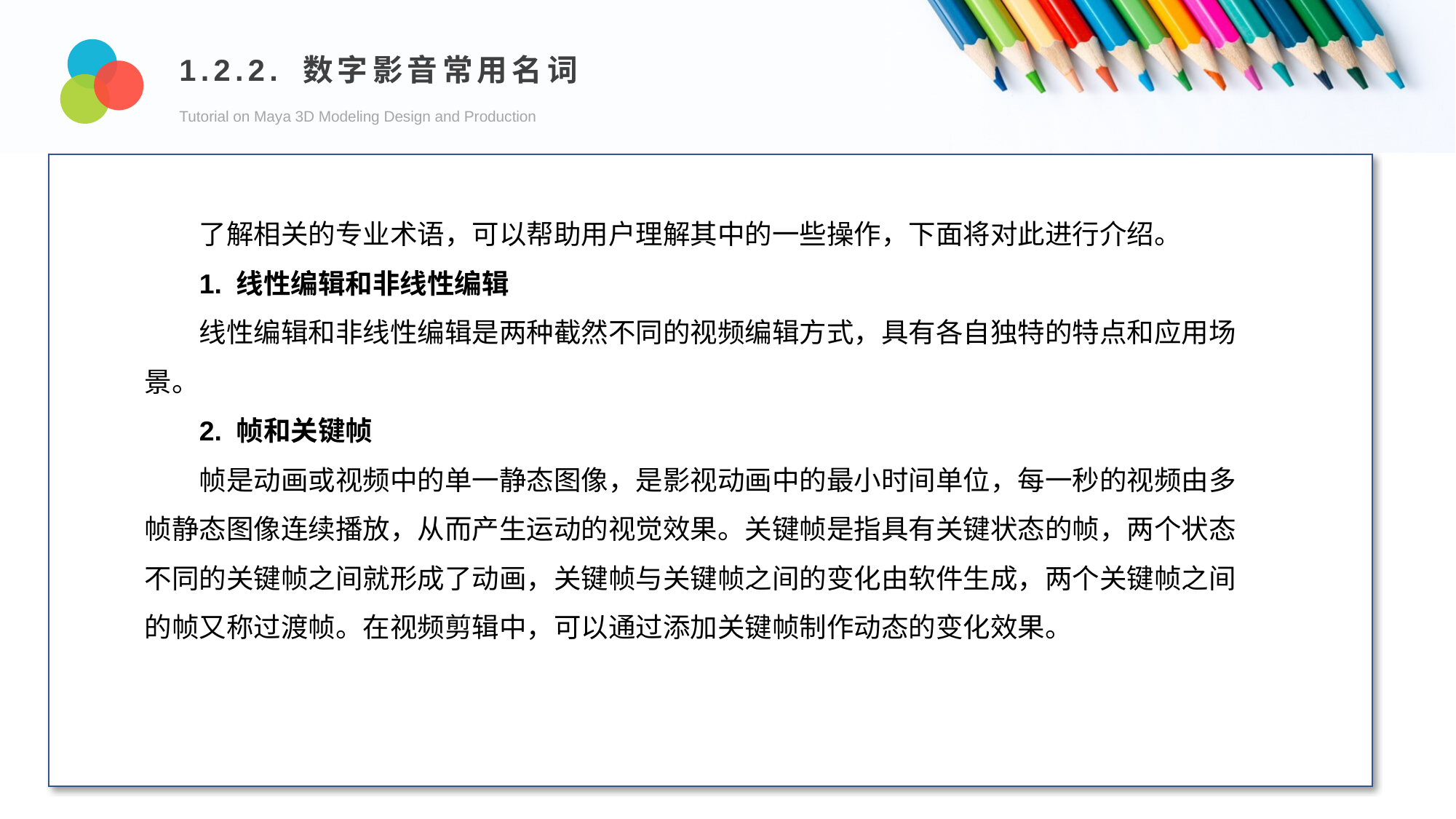

1.2.2. 数字影音常用名词
Tutorial on Maya 3D Modeling Design and Production
Design and Production
了解相关的专业术语，可以帮助用户理解其中的一些操作，下面将对此进行介绍。
1. 线性编辑和非线性编辑
线性编辑和非线性编辑是两种截然不同的视频编辑方式，具有各自独特的特点和应用场景。
2. 帧和关键帧
帧是动画或视频中的单一静态图像，是影视动画中的最小时间单位，每一秒的视频由多帧静态图像连续播放，从而产生运动的视觉效果。关键帧是指具有关键状态的帧，两个状态不同的关键帧之间就形成了动画，关键帧与关键帧之间的变化由软件生成，两个关键帧之间的帧又称过渡帧。在视频剪辑中，可以通过添加关键帧制作动态的变化效果。